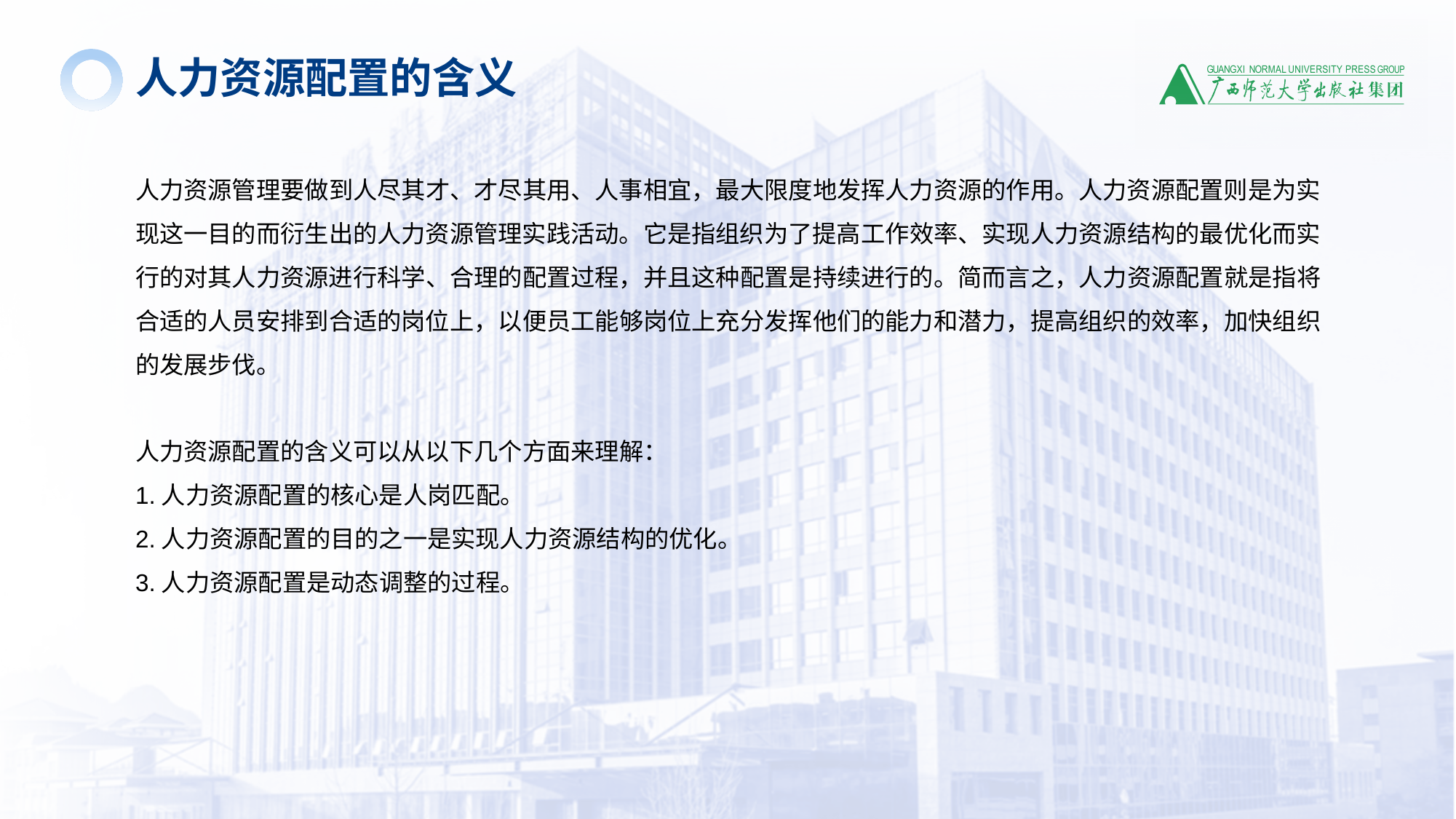

人力资源配置的含义

人力资源管理要做到人尽其才、才尽其用、人事相宜，最大限度地发挥人力资源的作用。人力资源配置则是为实现这一目的而衍生出的人力资源管理实践活动。它是指组织为了提高工作效率、实现人力资源结构的最优化而实行的对其人力资源进行科学、合理的配置过程，并且这种配置是持续进行的。简而言之，人力资源配置就是指将合适的人员安排到合适的岗位上，以便员工能够岗位上充分发挥他们的能力和潜力，提高组织的效率，加快组织的发展步伐。

人力资源配置的含义可以从以下几个方面来理解：
1.人力资源配置的核心是人岗匹配。
2.人力资源配置的目的之一是实现人力资源结构的优化。
3.人力资源配置是动态调整的过程。